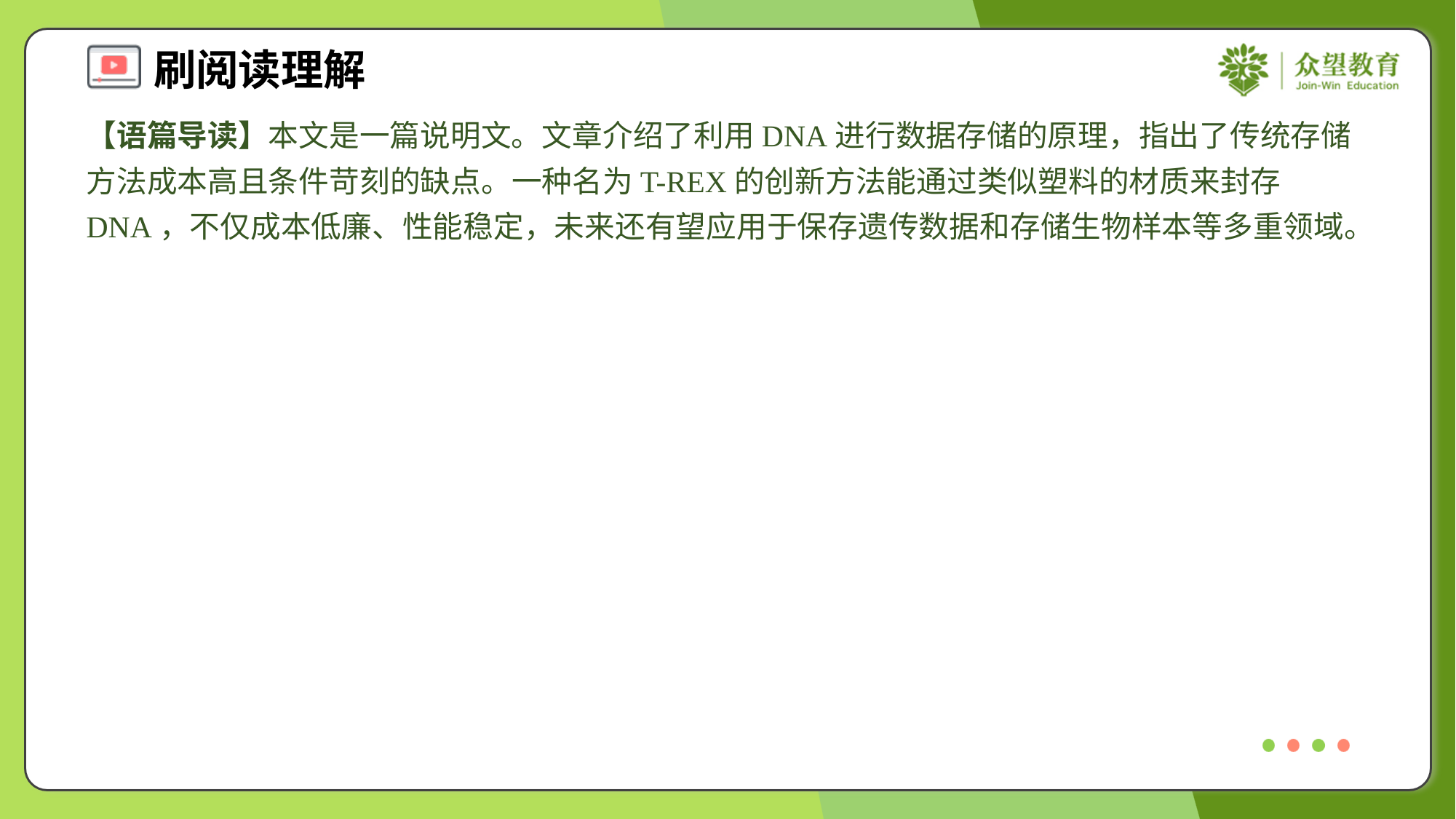

【语篇导读】本文是一篇说明文。文章介绍了利用DNA进行数据存储的原理，指出了传统存储方法成本高且条件苛刻的缺点。一种名为T-REX的创新方法能通过类似塑料的材质来封存DNA，不仅成本低廉、性能稳定，未来还有望应用于保存遗传数据和存储生物样本等多重领域。